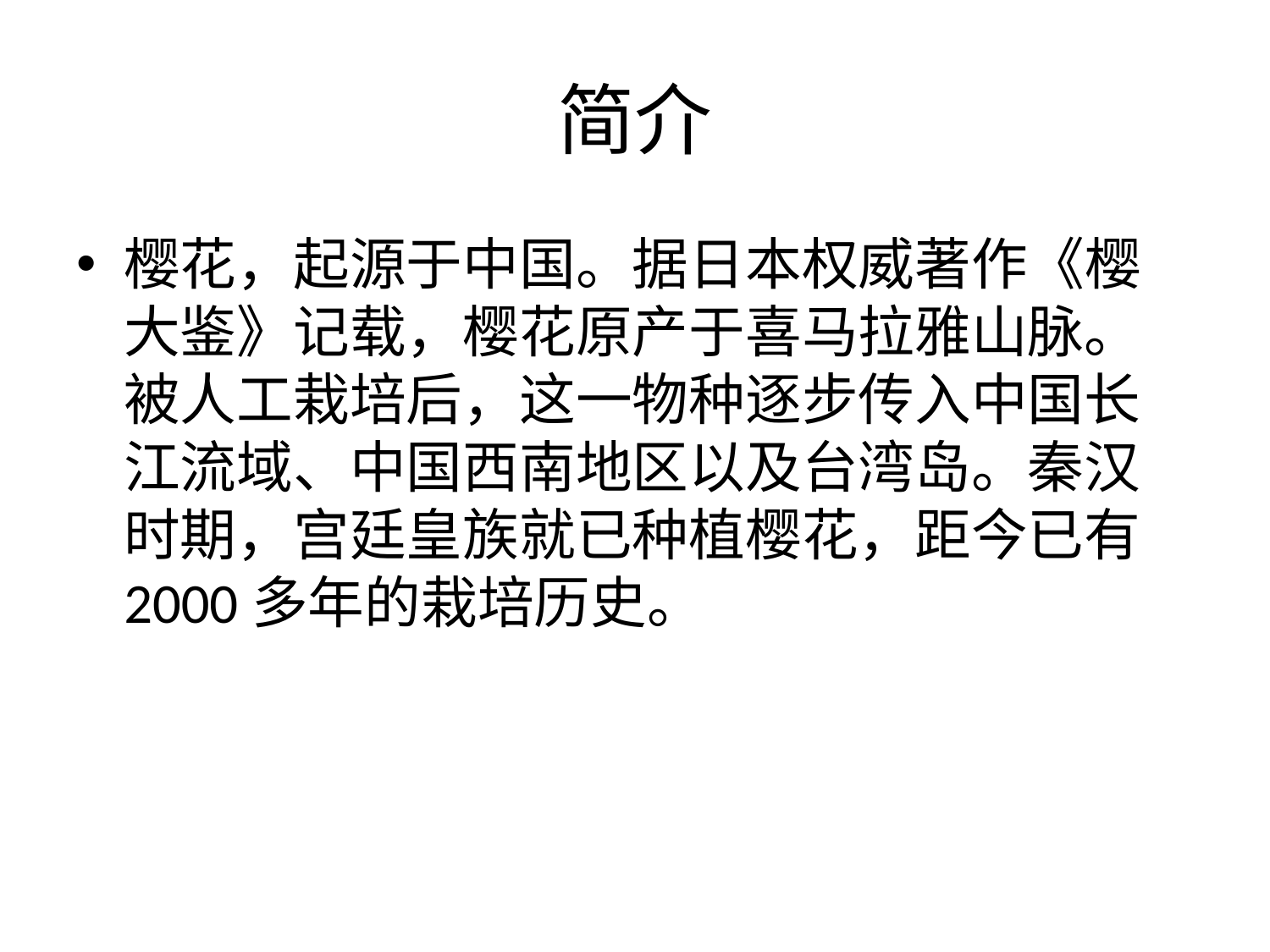

# 简介
樱花，起源于中国。据日本权威著作《樱大鉴》记载，樱花原产于喜马拉雅山脉。被人工栽培后，这一物种逐步传入中国长江流域、中国西南地区以及台湾岛。秦汉时期，宫廷皇族就已种植樱花，距今已有2000多年的栽培历史。